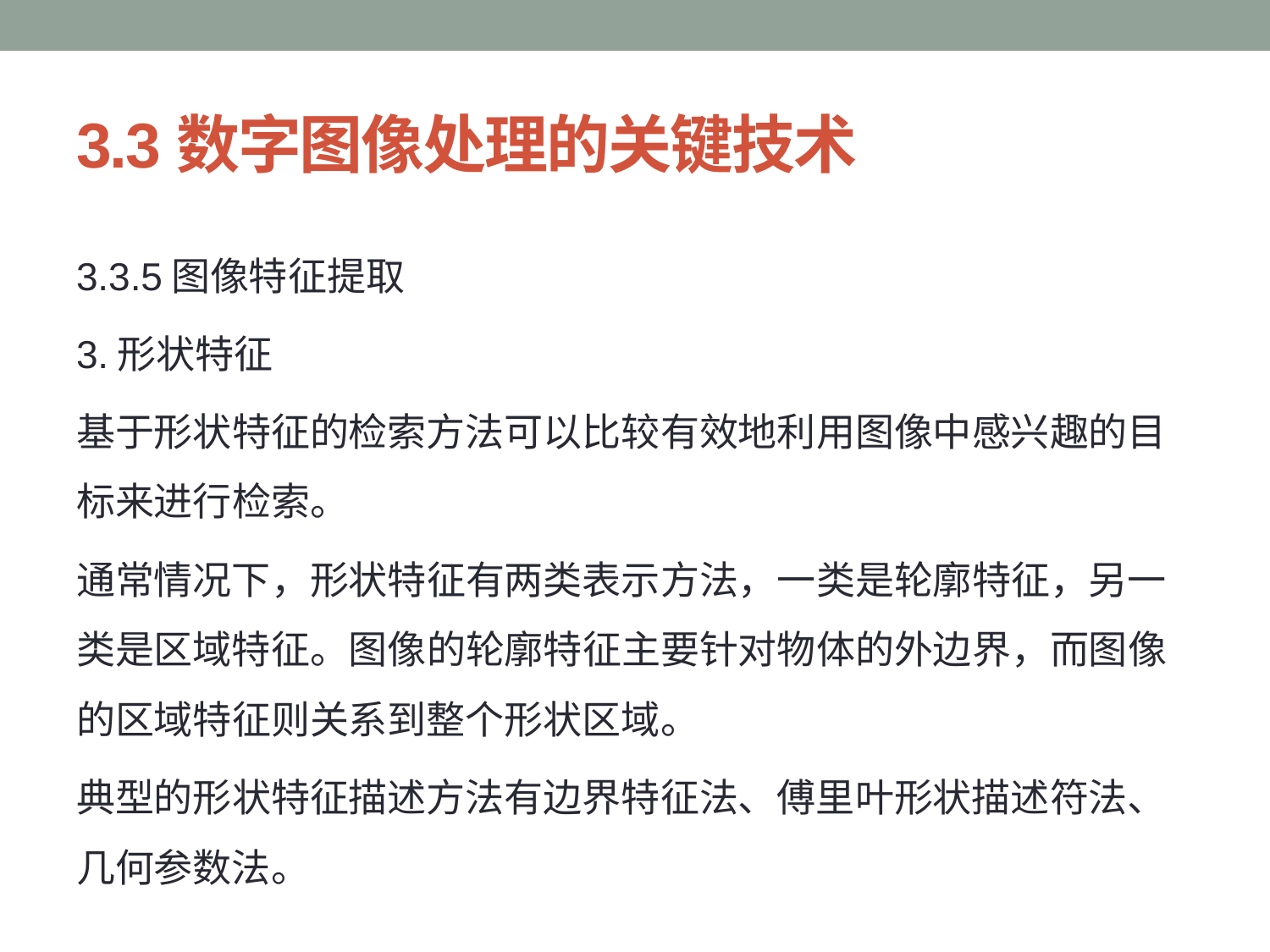

# 3.3数字图像处理的关键技术
3.3.5图像特征提取
3.形状特征
基于形状特征的检索方法可以比较有效地利用图像中感兴趣的目标来进行检索。
通常情况下，形状特征有两类表示方法，一类是轮廓特征，另一类是区域特征。图像的轮廓特征主要针对物体的外边界，而图像的区域特征则关系到整个形状区域。
典型的形状特征描述方法有边界特征法、傅里叶形状描述符法、几何参数法。